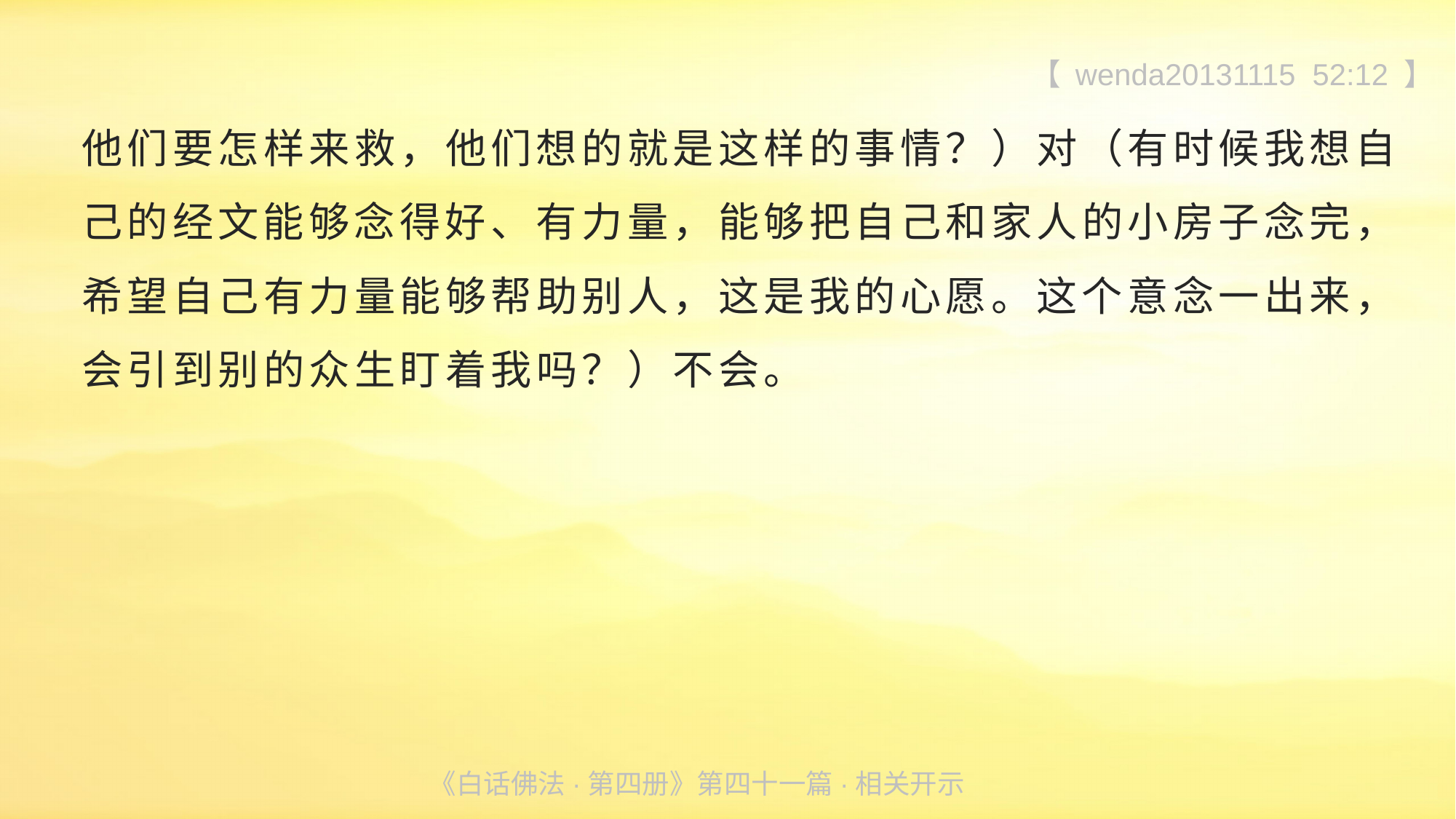

【 wenda20131115  52:12 】
他们要怎样来救，他们想的就是这样的事情？）对（有时候我想自己的经文能够念得好、有力量，能够把自己和家人的小房子念完，希望自己有力量能够帮助别人，这是我的心愿。这个意念一出来，会引到别的众生盯着我吗？）不会。

《白话佛法·第四册》第四十一篇·相关开示